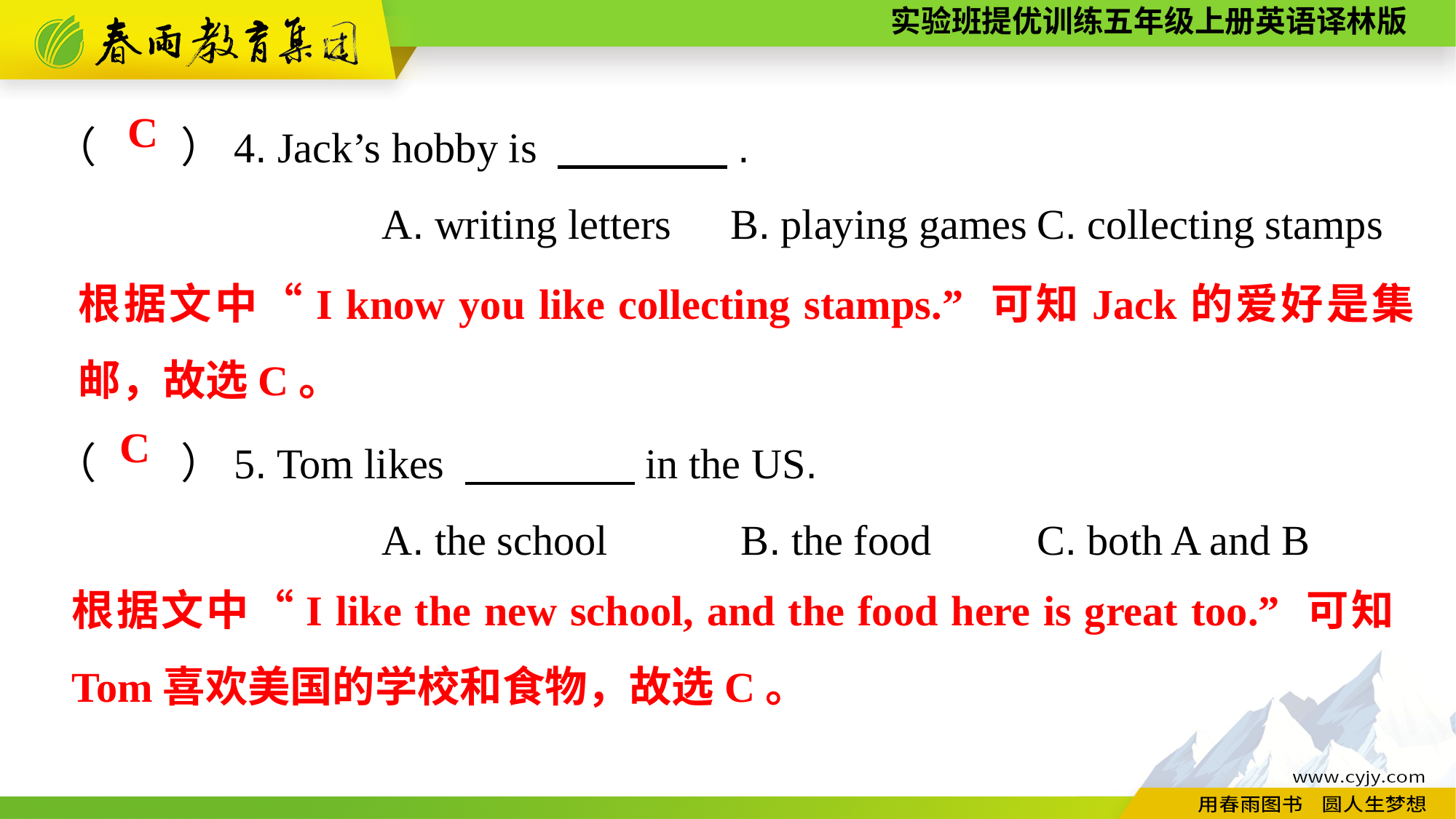

（　　）4. Jack’s hobby is 　　　　.
			A. writing letters	  B. playing games	C. collecting stamps

（　　）5. Tom likes 　　　　in the US.
			A. the school	   B. the food	C. both A and B
C
根据文中“I know you like collecting stamps.” 可知Jack的爱好是集邮，故选C。
C
根据文中“I like the new school, and the food here is great too.” 可知Tom喜欢美国的学校和食物，故选C。